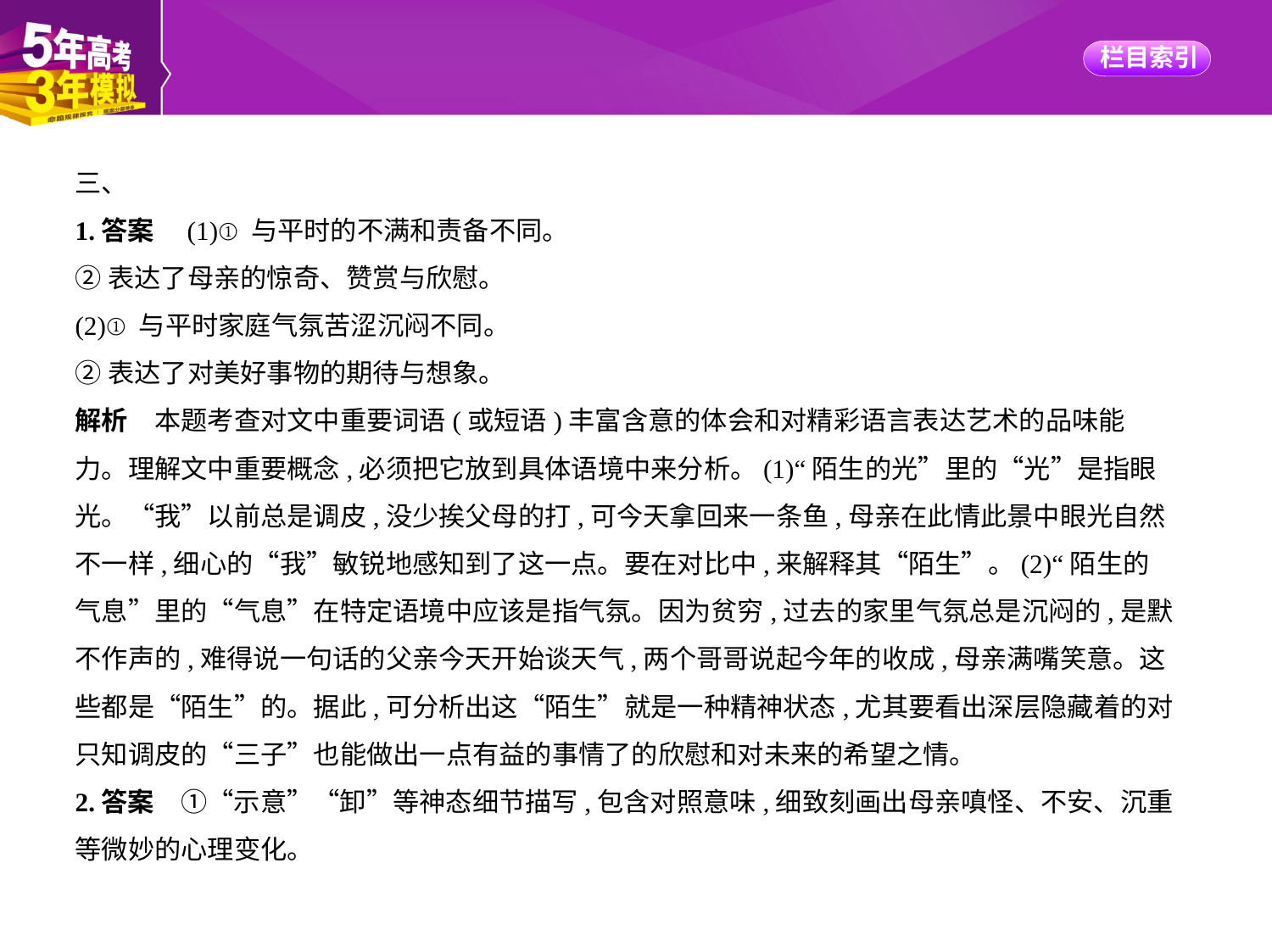

三、
1.答案　(1)①与平时的不满和责备不同。
②表达了母亲的惊奇、赞赏与欣慰。
(2)①与平时家庭气氛苦涩沉闷不同。
②表达了对美好事物的期待与想象。
解析　本题考查对文中重要词语(或短语)丰富含意的体会和对精彩语言表达艺术的品味能
力。理解文中重要概念,必须把它放到具体语境中来分析。(1)“陌生的光”里的“光”是指眼
光。“我”以前总是调皮,没少挨父母的打,可今天拿回来一条鱼,母亲在此情此景中眼光自然
不一样,细心的“我”敏锐地感知到了这一点。要在对比中,来解释其“陌生”。(2)“陌生的
气息”里的“气息”在特定语境中应该是指气氛。因为贫穷,过去的家里气氛总是沉闷的,是默
不作声的,难得说一句话的父亲今天开始谈天气,两个哥哥说起今年的收成,母亲满嘴笑意。这
些都是“陌生”的。据此,可分析出这“陌生”就是一种精神状态,尤其要看出深层隐藏着的对
只知调皮的“三子”也能做出一点有益的事情了的欣慰和对未来的希望之情。
2.答案　①“示意”“卸”等神态细节描写,包含对照意味,细致刻画出母亲嗔怪、不安、沉重
等微妙的心理变化。